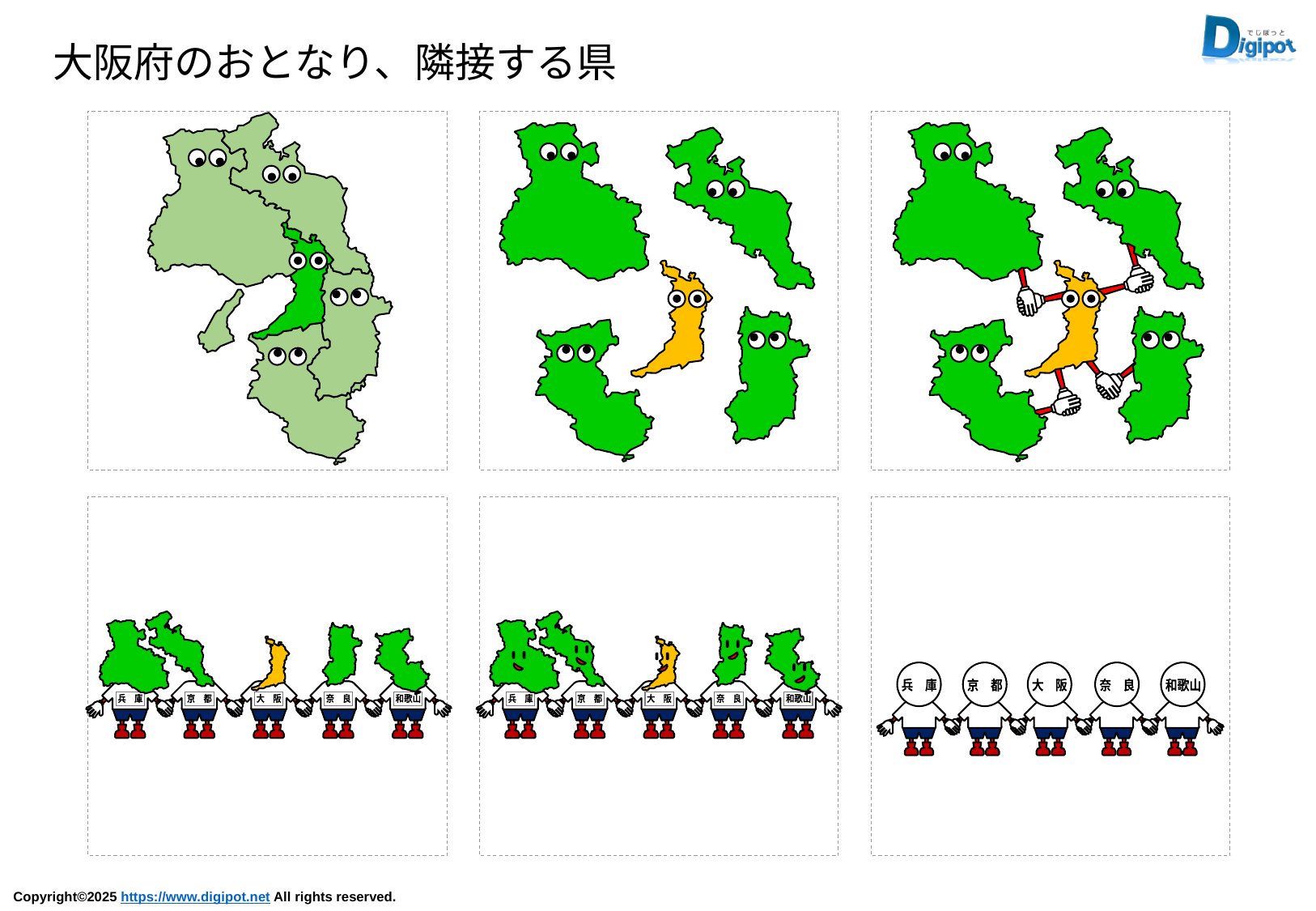

大阪府のおとなり、隣接する県

兵　庫

京　都

奈　良

大　阪
和歌山

兵　庫

京　都

奈　良

大　阪
和歌山

兵　庫

京　都

大　阪

奈　良

和歌山